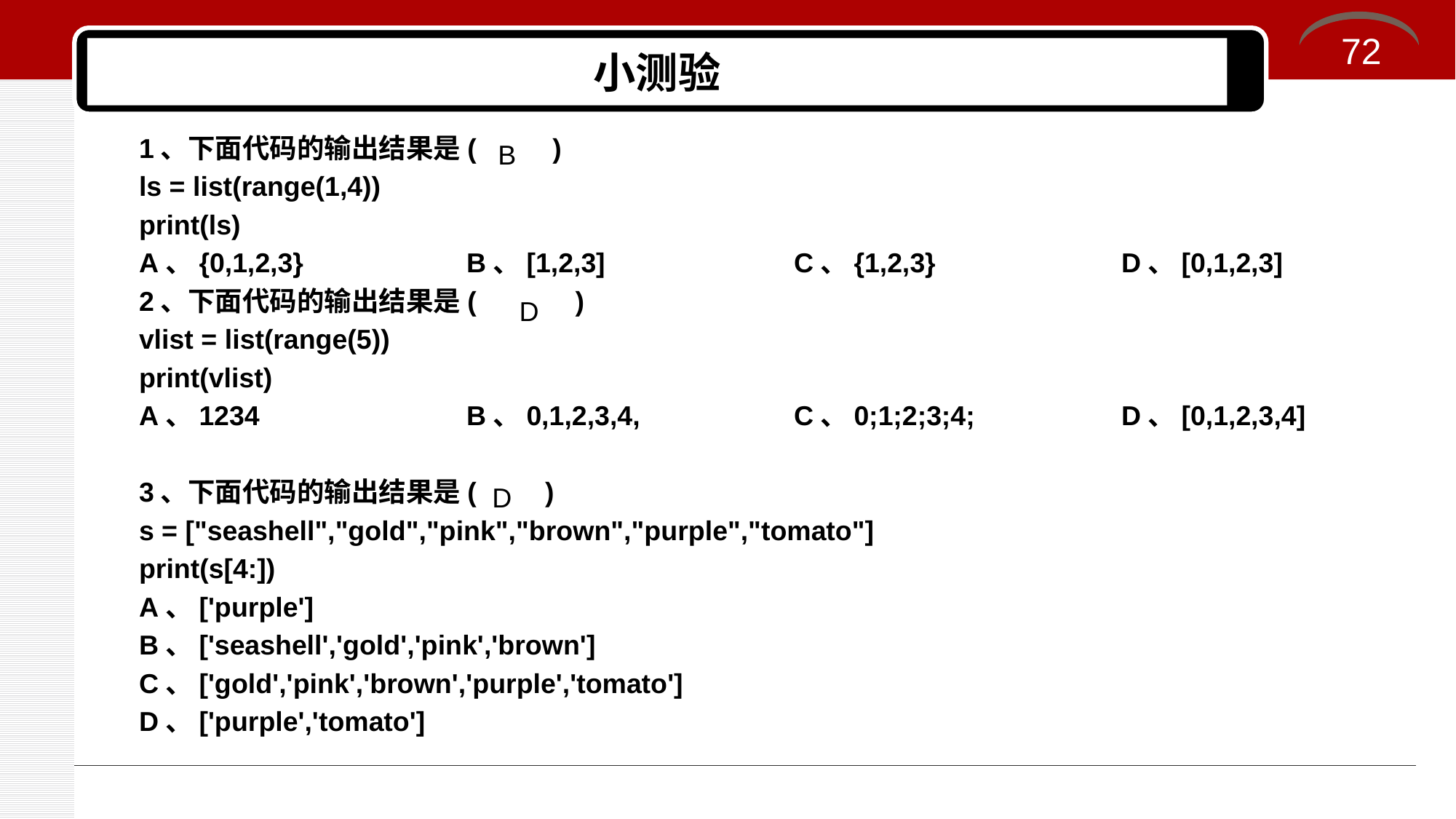

72
# 小测验
1、下面代码的输出结果是(          )
ls = list(range(1,4))
print(ls)
A、{0,1,2,3}		B、[1,2,3]		C、{1,2,3}		D、[0,1,2,3]
2、下面代码的输出结果是(             )
vlist = list(range(5))
print(vlist)
A、1234		B、0,1,2,3,4,		C、0;1;2;3;4;		D、[0,1,2,3,4]

3、下面代码的输出结果是(         )
s = ["seashell","gold","pink","brown","purple","tomato"]
print(s[4:])
A、['purple']
B、['seashell','gold','pink','brown']
C、['gold','pink','brown','purple','tomato']
D、['purple','tomato']

B
D
D